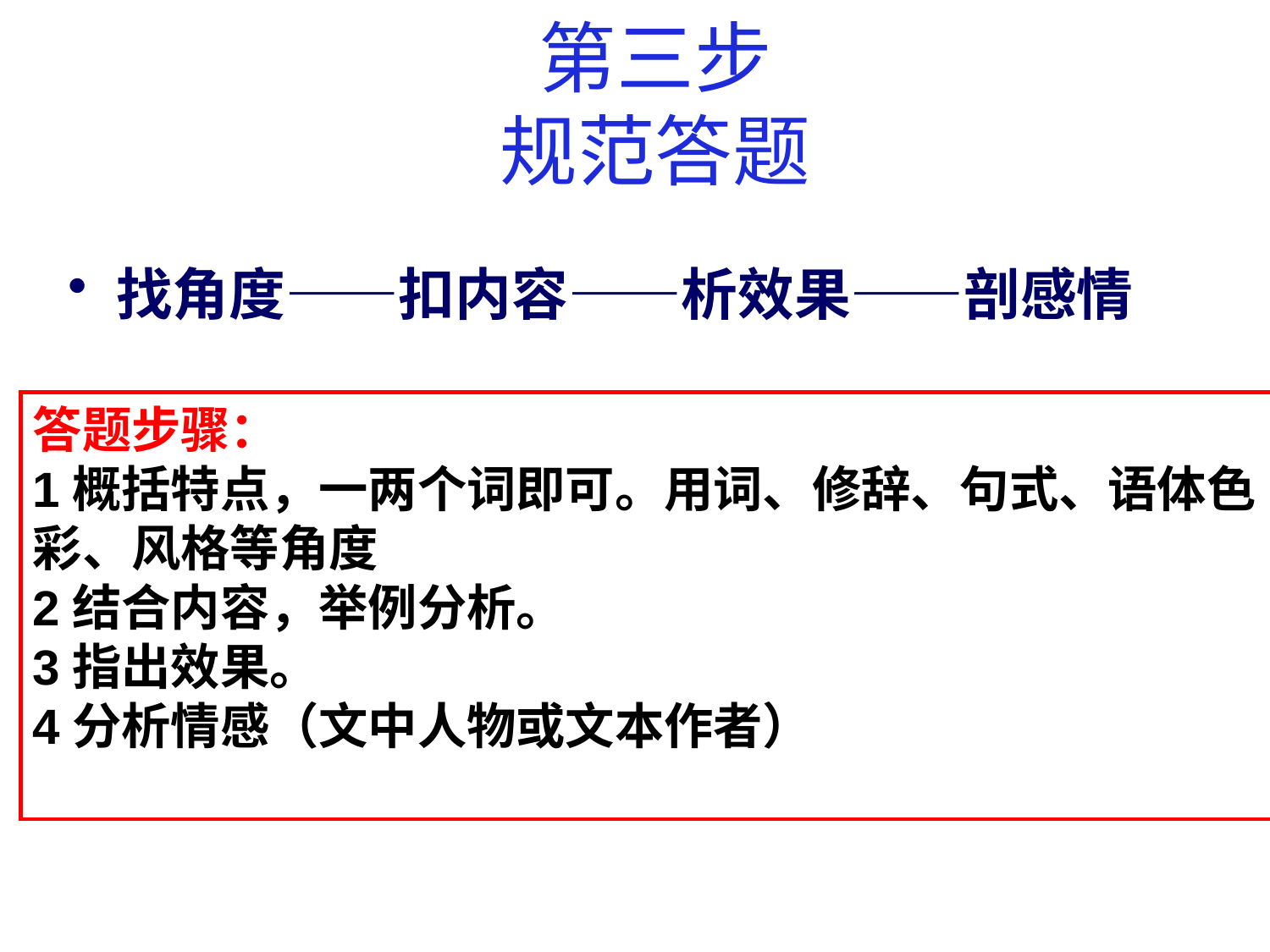

# 第三步 规范答题
找角度——扣内容——析效果——剖感情

答题步骤：
1概括特点，一两个词即可。用词、修辞、句式、语体色彩、风格等角度
2结合内容，举例分析。
3指出效果。
4分析情感（文中人物或文本作者）